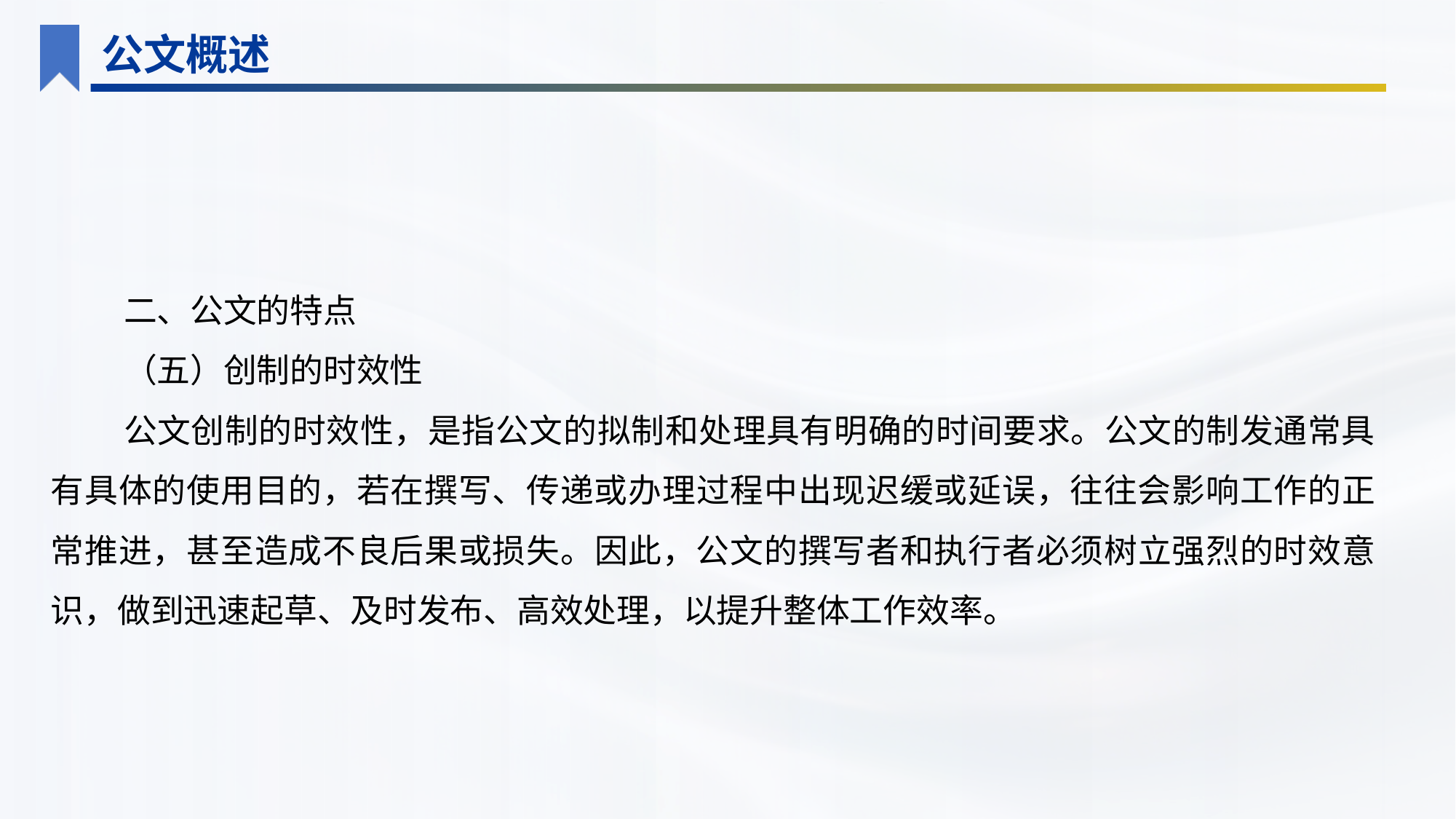

公文概述
二、公文的特点
（五）创制的时效性
公文创制的时效性，是指公文的拟制和处理具有明确的时间要求。公文的制发通常具有具体的使用目的，若在撰写、传递或办理过程中出现迟缓或延误，往往会影响工作的正常推进，甚至造成不良后果或损失。因此，公文的撰写者和执行者必须树立强烈的时效意识，做到迅速起草、及时发布、高效处理，以提升整体工作效率。